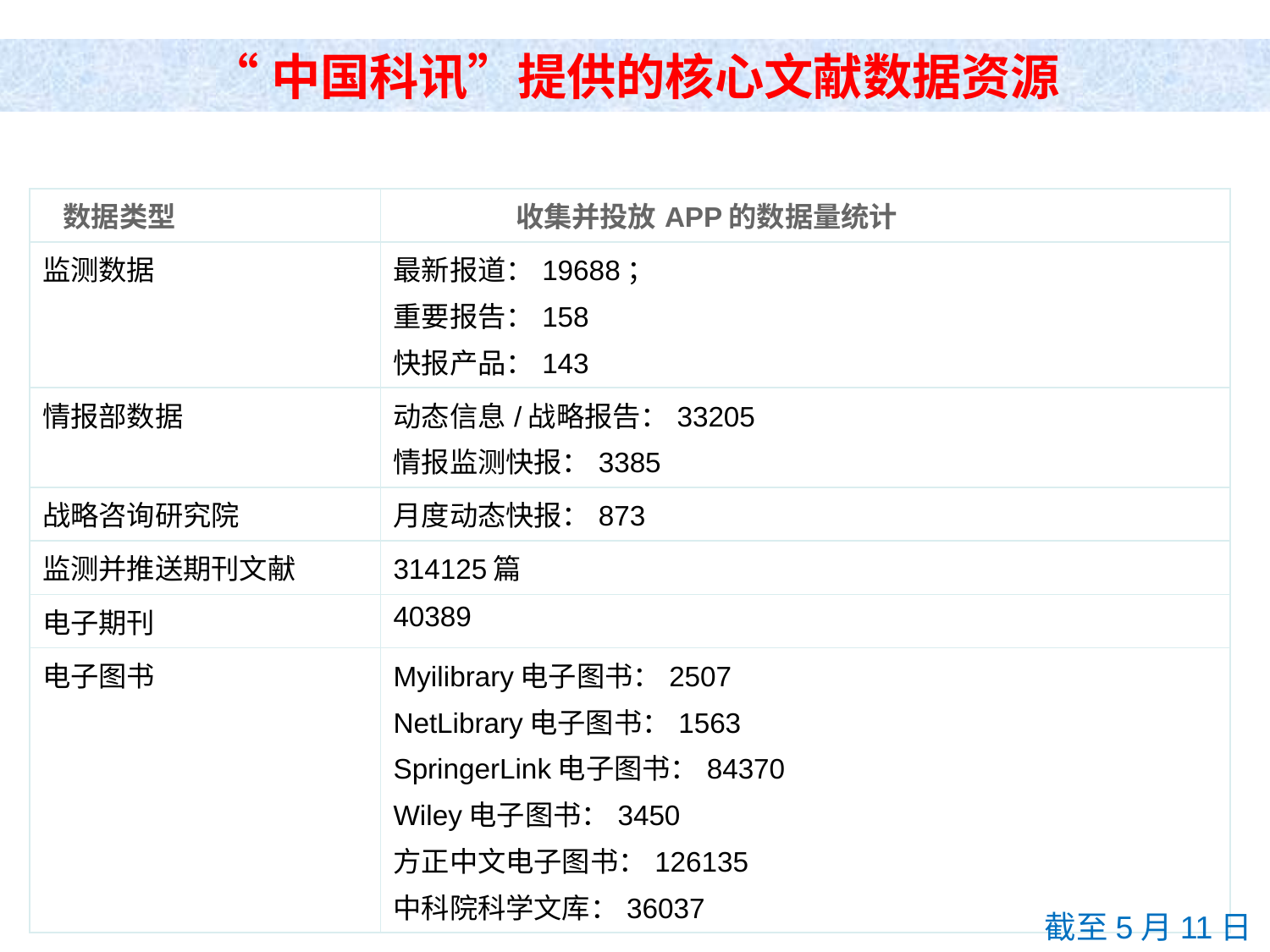

“中国科讯”提供的核心文献数据资源
| 数据类型 | 收集并投放APP的数据量统计 |
| --- | --- |
| 监测数据 | 最新报道：19688； 重要报告：158 快报产品：143 |
| 情报部数据 | 动态信息/战略报告：33205 情报监测快报：3385 |
| 战略咨询研究院 | 月度动态快报：873 |
| 监测并推送期刊文献 | 314125篇 |
| 电子期刊 | 40389 |
| 电子图书 | Myilibrary电子图书：2507 NetLibrary电子图书：1563 SpringerLink电子图书：84370 Wiley电子图书：3450 方正中文电子图书：126135 中科院科学文库：36037 |
截至5月11日